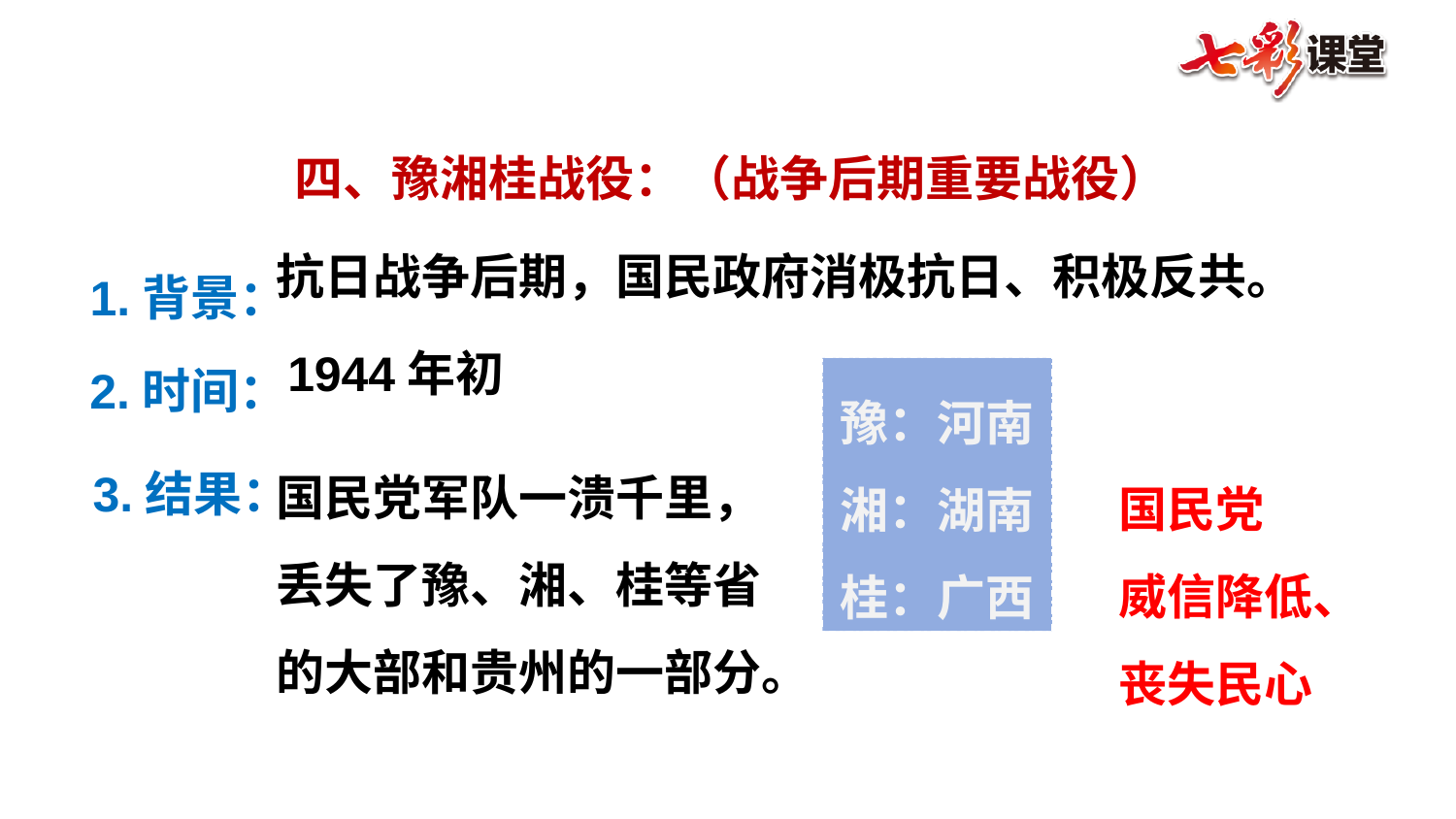

四、豫湘桂战役：（战争后期重要战役）
1.背景：
抗日战争后期，国民政府消极抗日、积极反共。
2.时间：
1944年初
豫：河南
湘：湖南
桂：广西
3.结果：
国民党军队一溃千里，丢失了豫、湘、桂等省的大部和贵州的一部分。
国民党
威信降低、
丧失民心